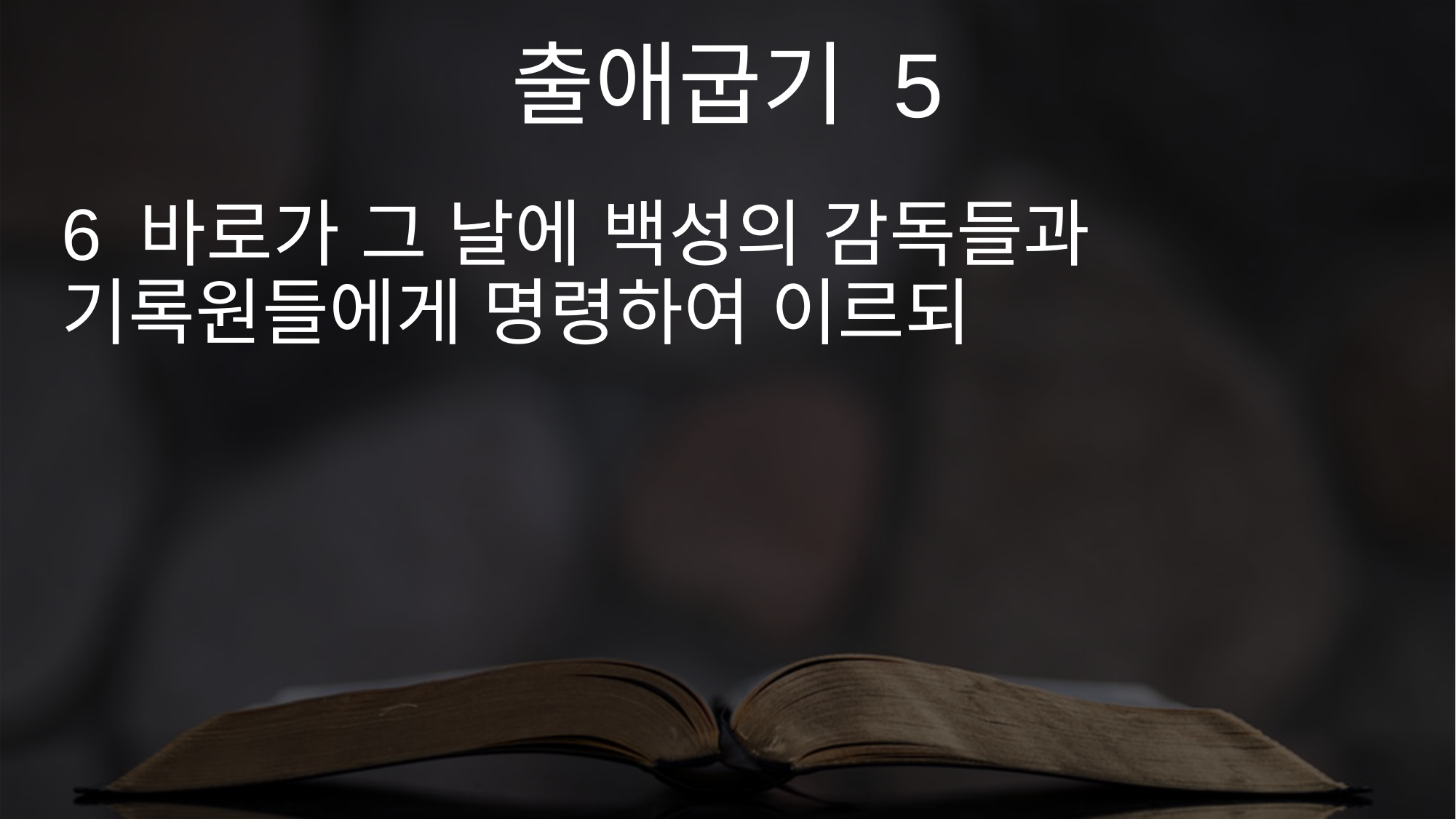

출애굽기 5
6 바로가 그 날에 백성의 감독들과 기록원들에게 명령하여 이르되